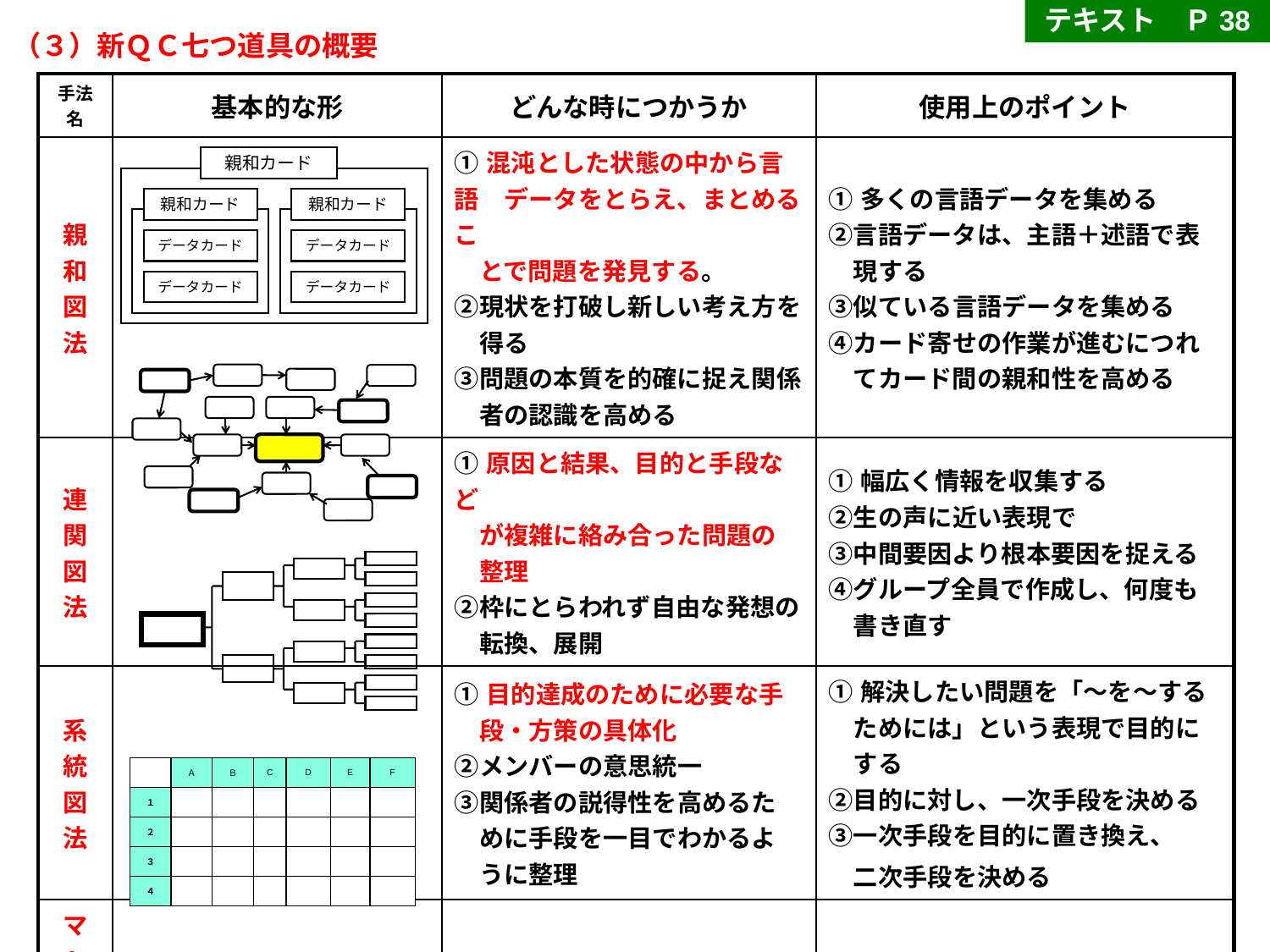

テキスト　Ｐ38
（３）新ＱＣ七つ道具の概要
| 手法名 | 基本的な形 | どんな時につかうか | 使用上のポイント |
| --- | --- | --- | --- |
| 親和図法 |  | ①混沌とした状態の中から言語　データをとらえ、まとめるこ 　とで問題を発見する。 ②現状を打破し新しい考え方を　得る ③問題の本質を的確に捉え関係　者の認識を高める | ①多くの言語データを集める ②言語データは、主語＋述語で表　現する ③似ている言語データを集める ④カード寄せの作業が進むにつれ　てカード間の親和性を高める |
| 連関図法 |  | ①原因と結果、目的と手段など 　が複雑に絡み合った問題の 　整理 ②枠にとらわれず自由な発想の　転換、展開 | ①幅広く情報を収集する ②生の声に近い表現で ③中間要因より根本要因を捉える ④グループ全員で作成し、何度も　書き直す |
| 系統図法 |  | ①目的達成のために必要な手 　段・方策の具体化 ②メンバーの意思統一 ③関係者の説得性を高めるた 　めに手段を一目でわかるよ 　うに整理 | ①解決したい問題を「～を～する 　ためには」という表現で目的に 　する ②目的に対し、一次手段を決める ③一次手段を目的に置き換え、 　二次手段を決める |
| マトリックス 図法 |  | ①対象としている事象の中の対　になる要素について関連の有　無を把握する ②２～４種類の表がもつ問題点　の所在を明確にする | ①要素は行・列とも簡潔に ②要素の順序があればその順序で ③交点の表示記号の基準や定義を 　明確にする ④要素は同じようなレベルで |
親和カード

親和カード
親和カード

データカード
データカード
データカード
データカード

|  | Ａ | Ｂ | C | D | E | F |
| --- | --- | --- | --- | --- | --- | --- |
| １ |  |  |  |  |  |  |
| ２ |  |  |  |  |  |  |
| ３ |  |  |  |  |  |  |
| ４ |  |  |  |  |  |  |